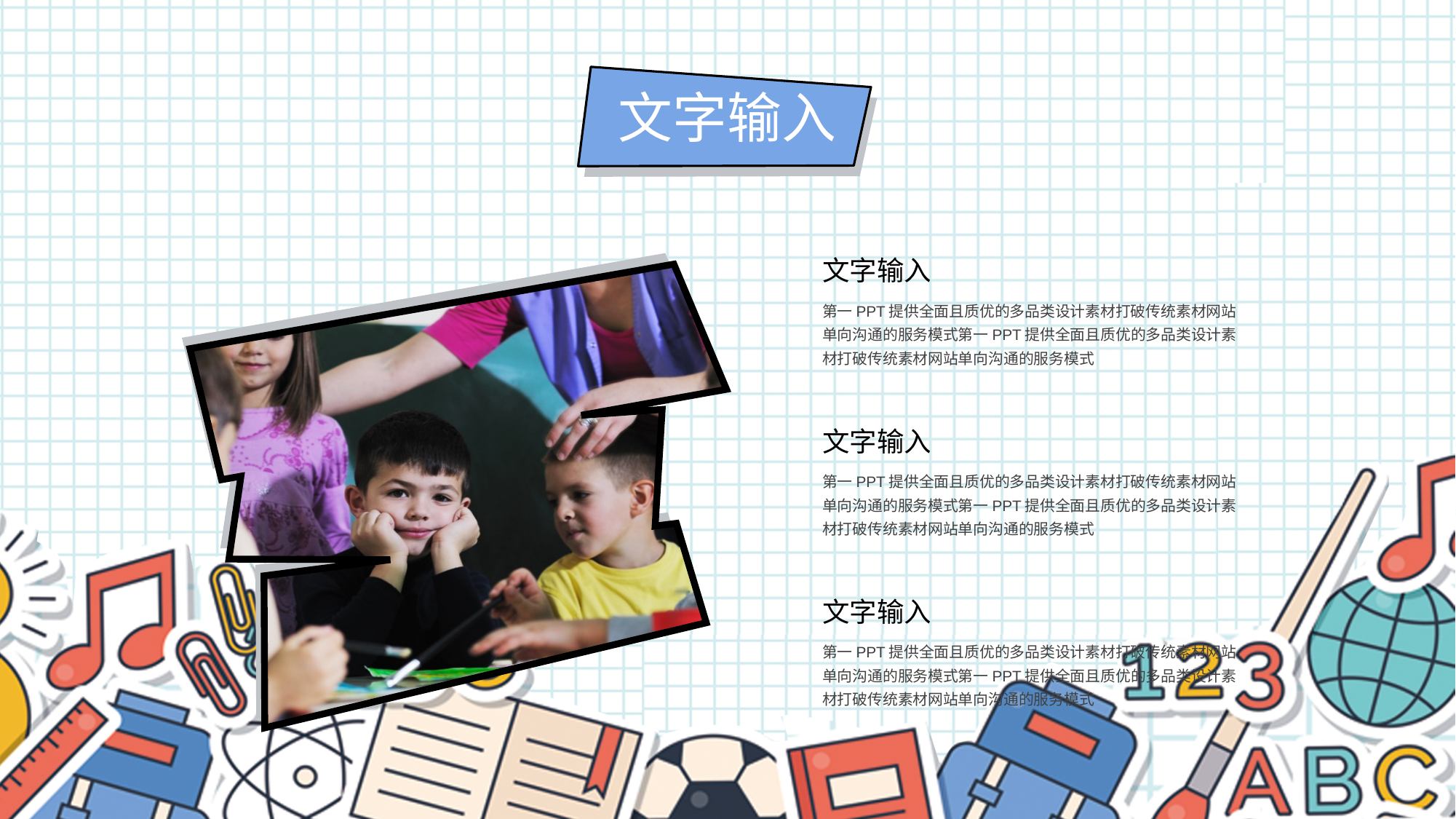

文字输入
文字输入
第一PPT提供全面且质优的多品类设计素材打破传统素材网站单向沟通的服务模式第一PPT提供全面且质优的多品类设计素材打破传统素材网站单向沟通的服务模式

文字输入
第一PPT提供全面且质优的多品类设计素材打破传统素材网站单向沟通的服务模式第一PPT提供全面且质优的多品类设计素材打破传统素材网站单向沟通的服务模式
文字输入
第一PPT提供全面且质优的多品类设计素材打破传统素材网站单向沟通的服务模式第一PPT提供全面且质优的多品类设计素材打破传统素材网站单向沟通的服务模式